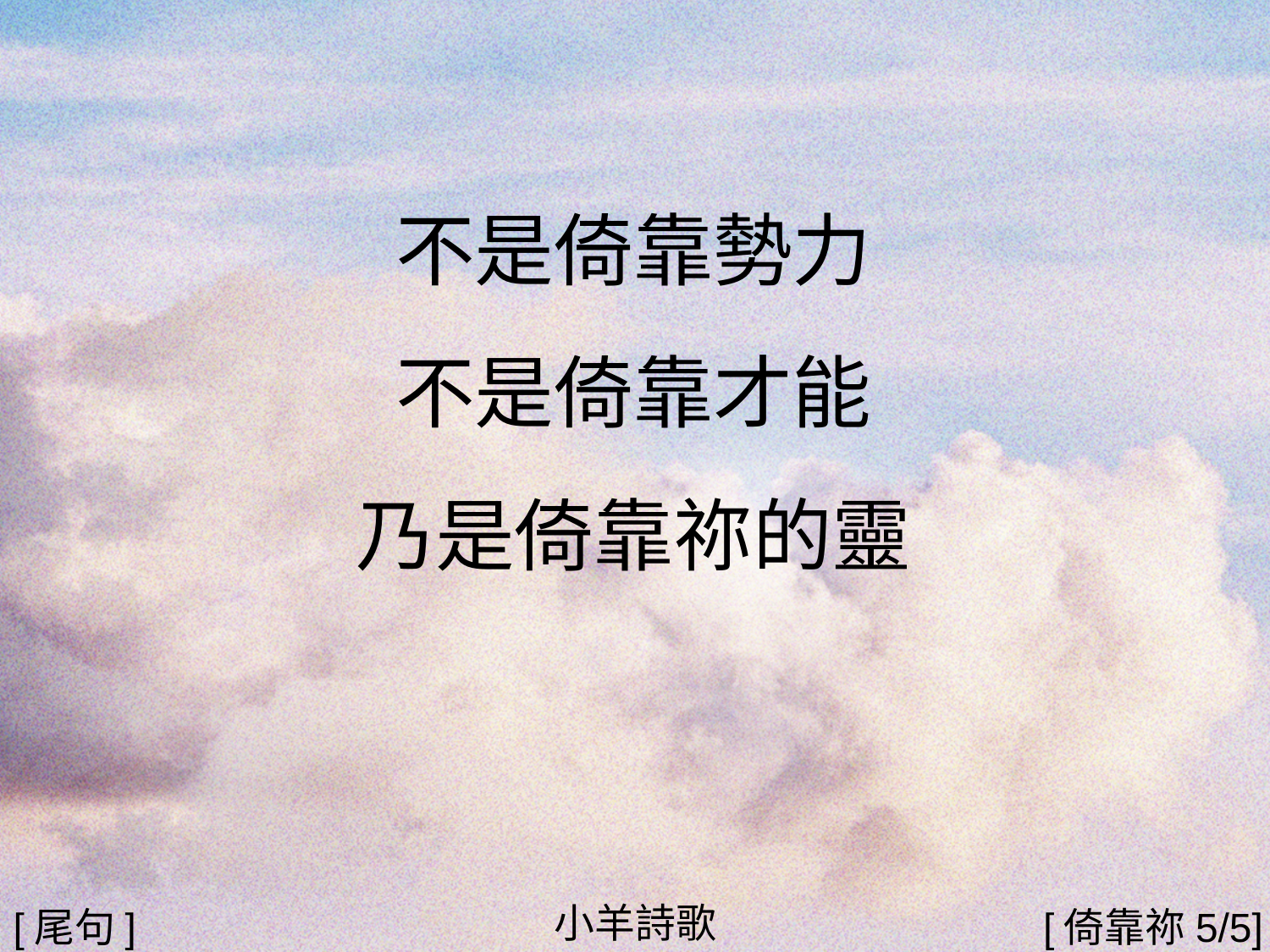

不是倚靠勢力
不是倚靠才能
乃是倚靠祢的靈
#

小羊詩歌
[尾句]
[倚靠祢5/5]